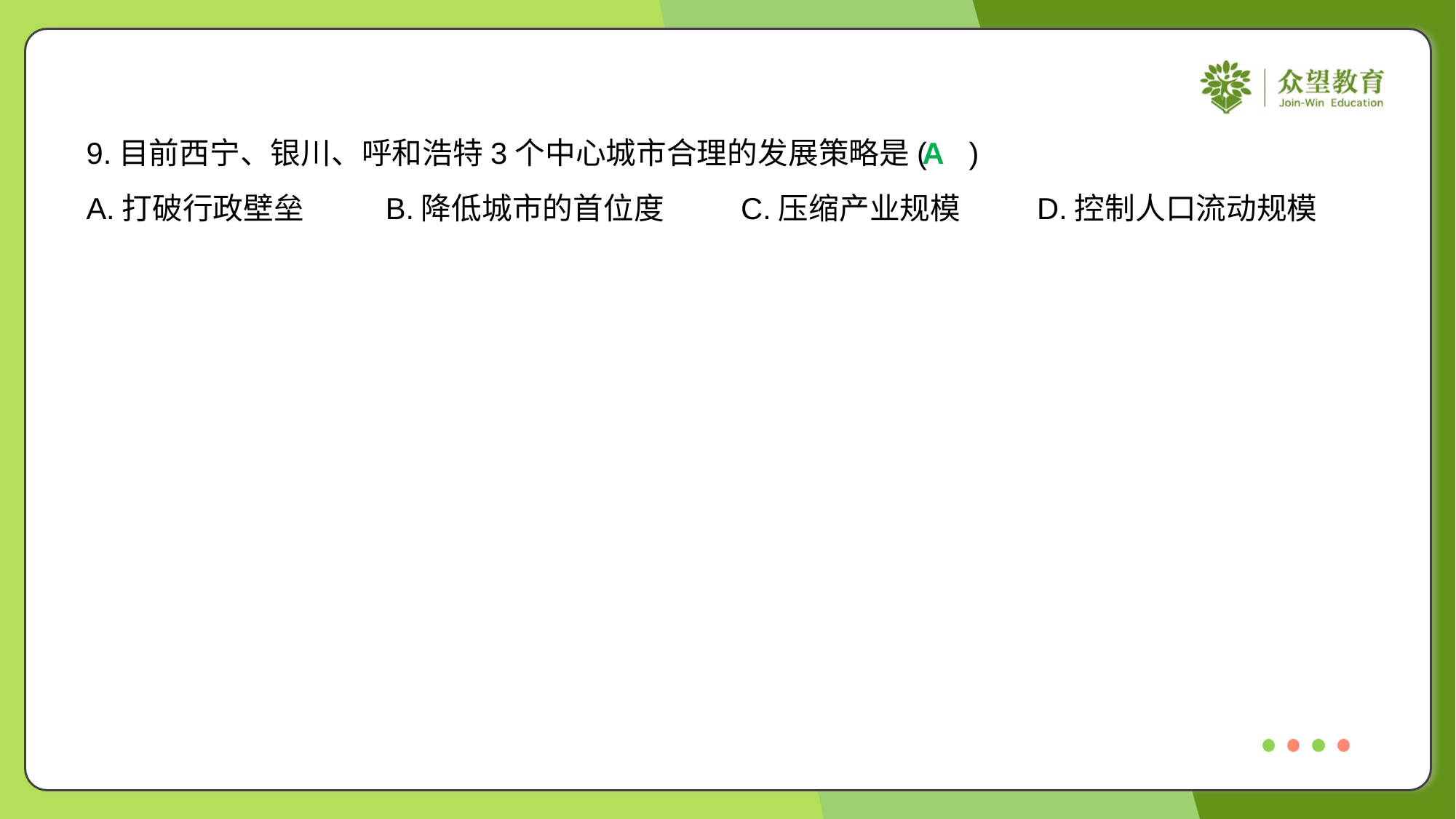

9.目前西宁、银川、呼和浩特3个中心城市合理的发展策略是(     )
A
A.打破行政壁垒	B.降低城市的首位度	C.压缩产业规模	D.控制人口流动规模